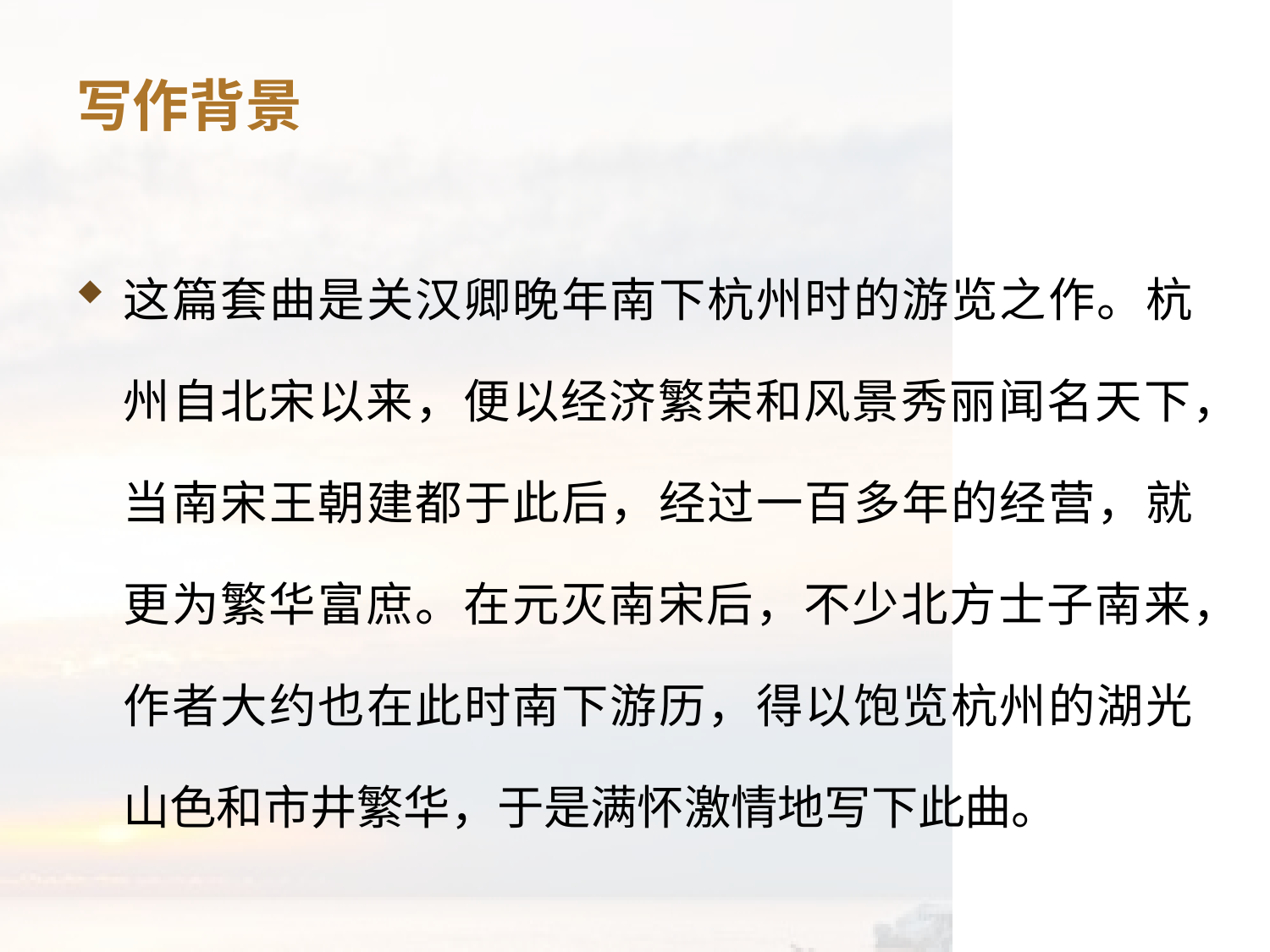

写作背景
这篇套曲是关汉卿晚年南下杭州时的游览之作。杭州自北宋以来，便以经济繁荣和风景秀丽闻名天下，当南宋王朝建都于此后，经过一百多年的经营，就更为繁华富庶。在元灭南宋后，不少北方士子南来，作者大约也在此时南下游历，得以饱览杭州的湖光山色和市井繁华，于是满怀激情地写下此曲。